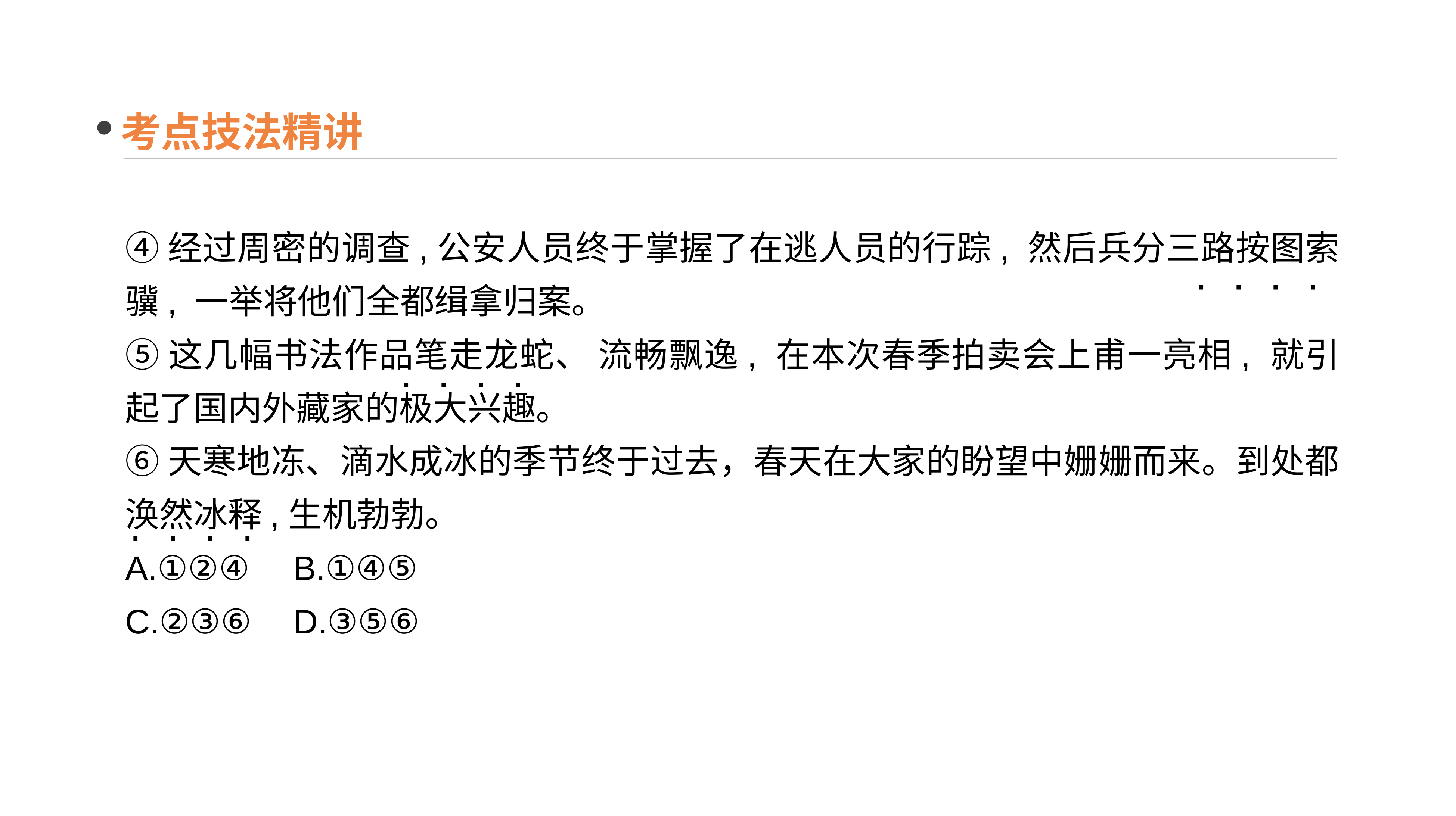

考点技法精讲

④经过周密的调查,公安人员终于掌握了在逃人员的行踪, 然后兵分三路按图索骥, 一举将他们全都缉拿归案。
⑤这几幅书法作品笔走龙蛇、 流畅飘逸, 在本次春季拍卖会上甫一亮相, 就引起了国内外藏家的极大兴趣。
⑥天寒地冻、滴水成冰的季节终于过去，春天在大家的盼望中姗姗而来。到处都涣然冰释,生机勃勃。
A.①②④	B.①④⑤
C.②③⑥	D.③⑤⑥

·  ·  ·  ·
·  ·  ·  ·
·  ·  ·  ·